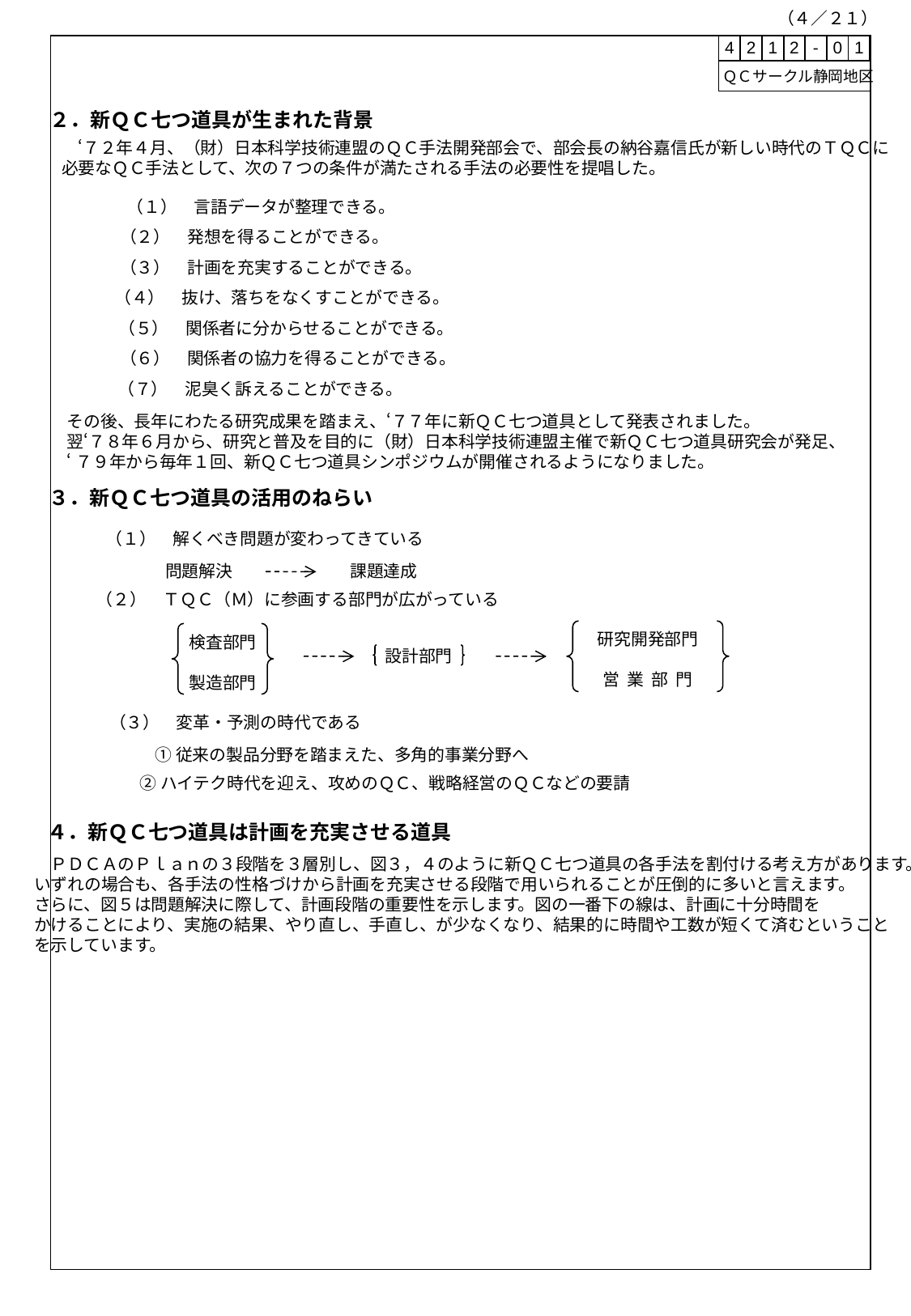

（４／２１）

| 4 | 2 | 1 | 2 | - | 0 | 1 |
| --- | --- | --- | --- | --- | --- | --- |
 ＱＣサークル静岡地区
２．新ＱＣ七つ道具が生まれた背景
　‘７２年４月、（財）日本科学技術連盟のＱＣ手法開発部会で、部会長の納谷嘉信氏が新しい時代のＴＱＣに
必要なＱＣ手法として、次の７つの条件が満たされる手法の必要性を提唱した。
（１）　言語データが整理できる。
（２）　発想を得ることができる。
（３）　計画を充実することができる。
（４）　抜け、落ちをなくすことができる。
（５）　関係者に分からせることができる。
（６）　関係者の協力を得ることができる。
（７）　泥臭く訴えることができる。
その後、長年にわたる研究成果を踏まえ、‘７７年に新ＱＣ七つ道具として発表されました。
翌‘７８年６月から、研究と普及を目的に（財）日本科学技術連盟主催で新ＱＣ七つ道具研究会が発足、
‘７９年から毎年１回、新ＱＣ七つ道具シンポジウムが開催されるようになりました。
３．新ＱＣ七つ道具の活用のねらい
（１）　解くべき問題が変わってきている
問題解決　　　　　　　課題達成

（２）　ＴＱＣ（Ｍ）に参画する部門が広がっている
研究開発部門

営  業  部  門
検査部門

製造部門
設計部門

（３）　変革・予測の時代である
①従来の製品分野を踏まえた、多角的事業分野へ
②ハイテク時代を迎え、攻めのＱＣ、戦略経営のＱＣなどの要請
４．新ＱＣ七つ道具は計画を充実させる道具
　ＰＤＣＡのＰｌａｎの３段階を３層別し、図３，４のように新ＱＣ七つ道具の各手法を割付ける考え方があります。
いずれの場合も、各手法の性格づけから計画を充実させる段階で用いられることが圧倒的に多いと言えます。
さらに、図５は問題解決に際して、計画段階の重要性を示します。図の一番下の線は、計画に十分時間を
かけることにより、実施の結果、やり直し、手直し、が少なくなり、結果的に時間や工数が短くて済むということ
を示しています。